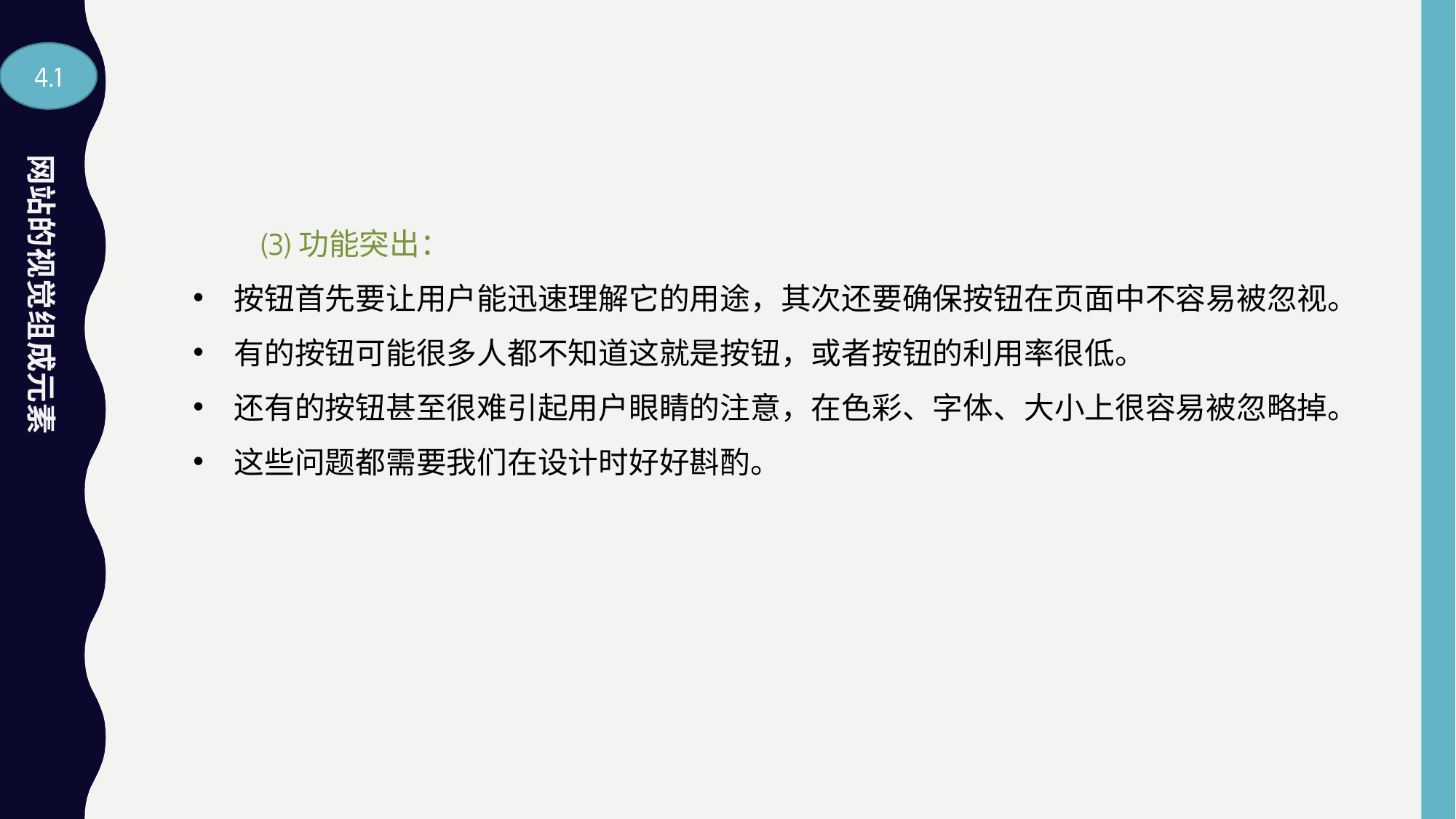

4.1
网站的视觉组成元素

　　(3)功能突出：
按钮首先要让用户能迅速理解它的用途，其次还要确保按钮在页面中不容易被忽视。
有的按钮可能很多人都不知道这就是按钮，或者按钮的利用率很低。
还有的按钮甚至很难引起用户眼睛的注意，在色彩、字体、大小上很容易被忽略掉。
这些问题都需要我们在设计时好好斟酌。